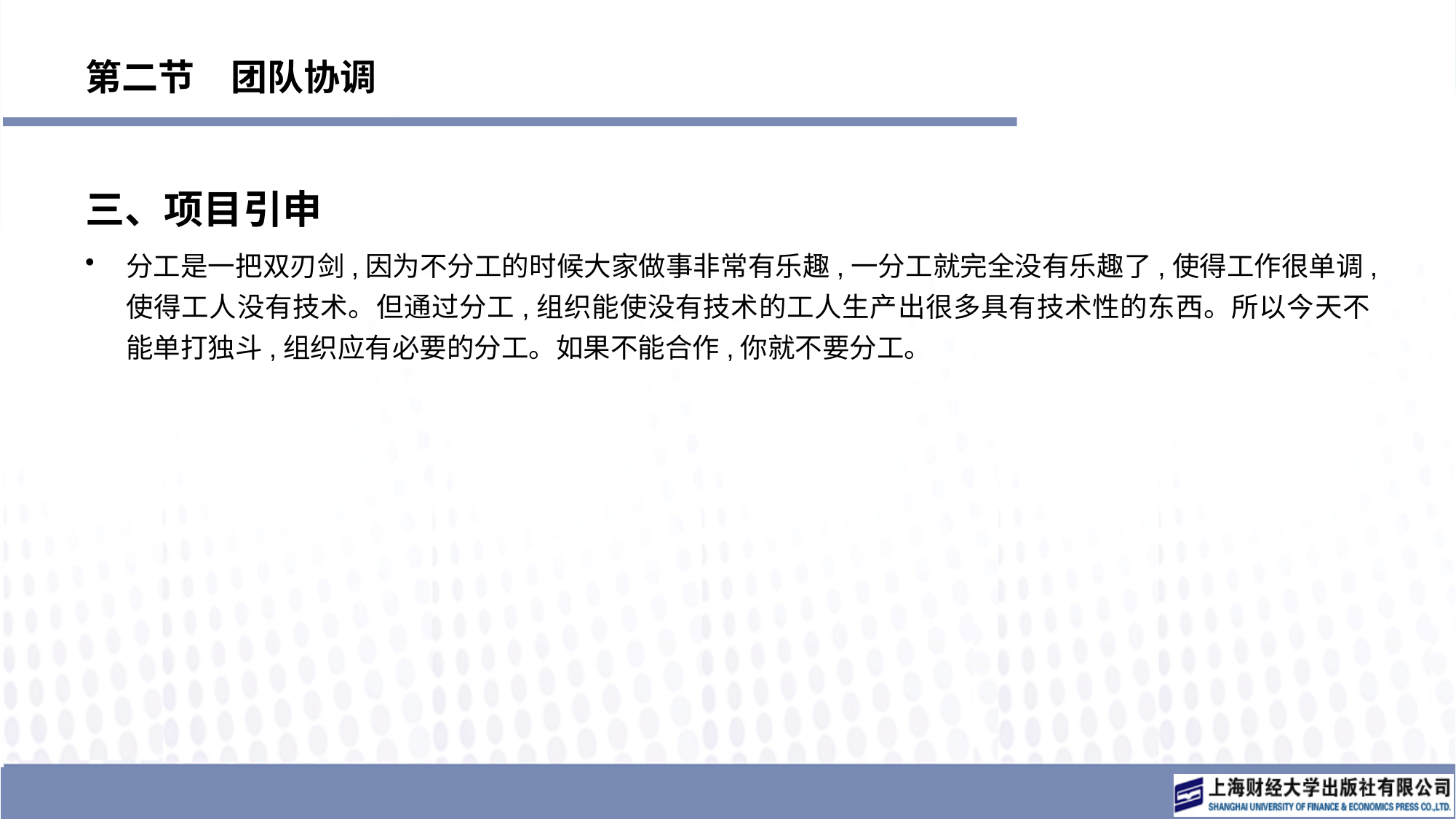

# 第二节　团队协调
三、项目引申
分工是一把双刃剑,因为不分工的时候大家做事非常有乐趣,一分工就完全没有乐趣了,使得工作很单调,使得工人没有技术。但通过分工,组织能使没有技术的工人生产出很多具有技术性的东西。所以今天不能单打独斗,组织应有必要的分工。如果不能合作,你就不要分工。